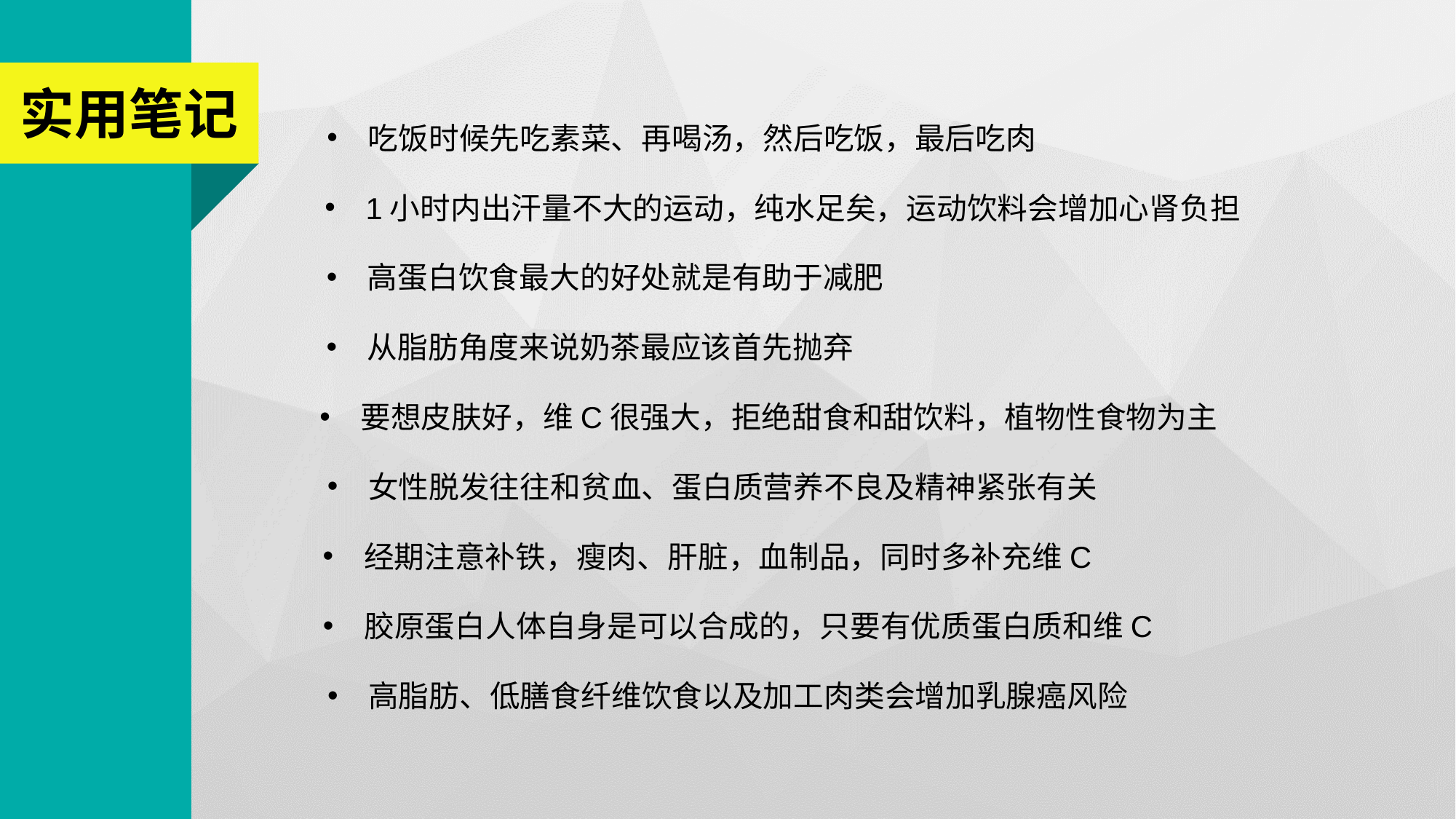

实用笔记
吃饭时候先吃素菜、再喝汤，然后吃饭，最后吃肉

1小时内出汗量不大的运动，纯水足矣，运动饮料会增加心肾负担
高蛋白饮食最大的好处就是有助于减肥
从脂肪角度来说奶茶最应该首先抛弃
要想皮肤好，维C很强大，拒绝甜食和甜饮料，植物性食物为主
女性脱发往往和贫血、蛋白质营养不良及精神紧张有关
经期注意补铁，瘦肉、肝脏，血制品，同时多补充维C
胶原蛋白人体自身是可以合成的，只要有优质蛋白质和维C
高脂肪、低膳食纤维饮食以及加工肉类会增加乳腺癌风险